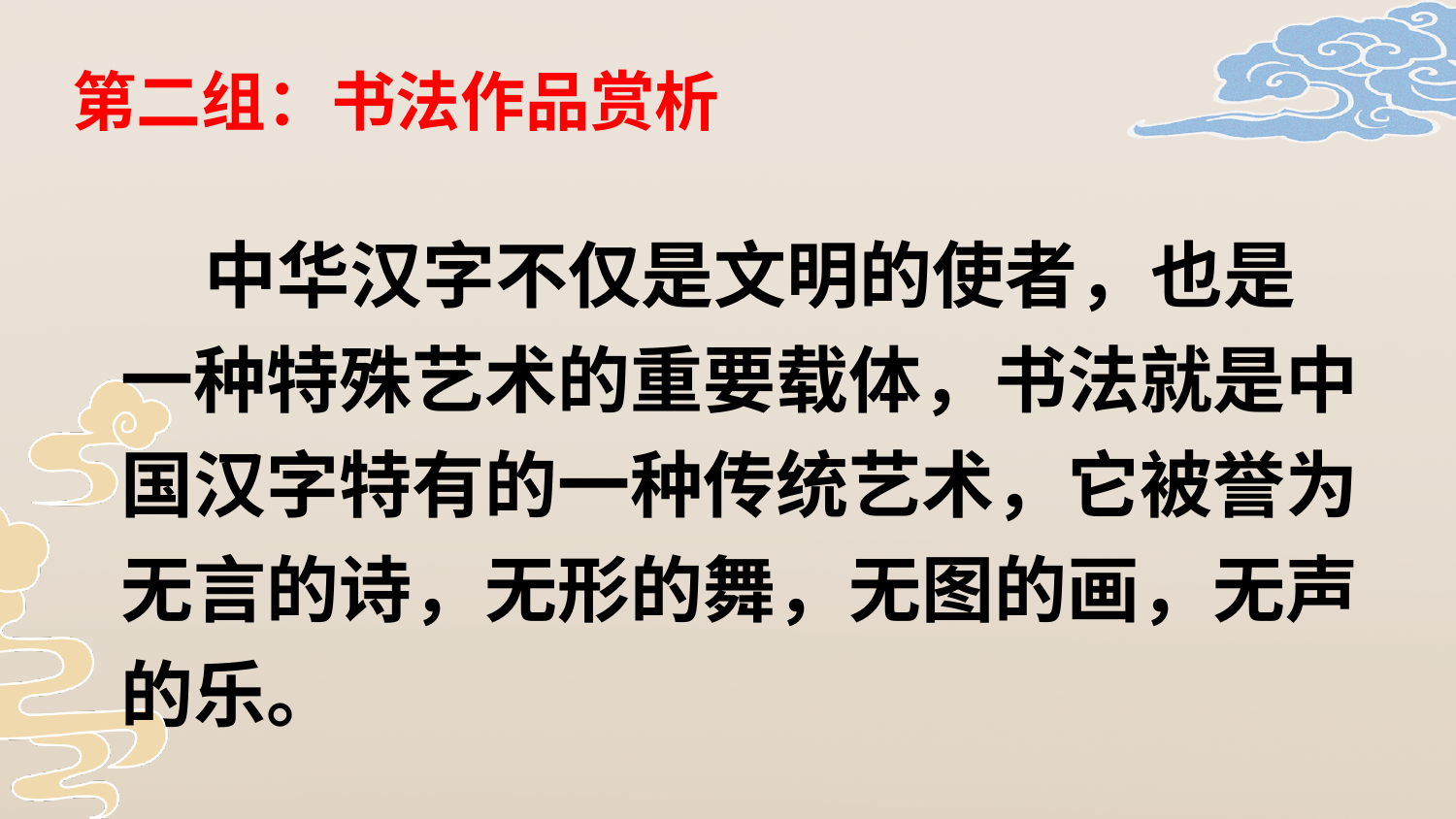

第二组：书法作品赏析
    中华汉字不仅是文明的使者，也是一种特殊艺术的重要载体，书法就是中国汉字特有的一种传统艺术，它被誉为无言的诗，无形的舞，无图的画，无声的乐。